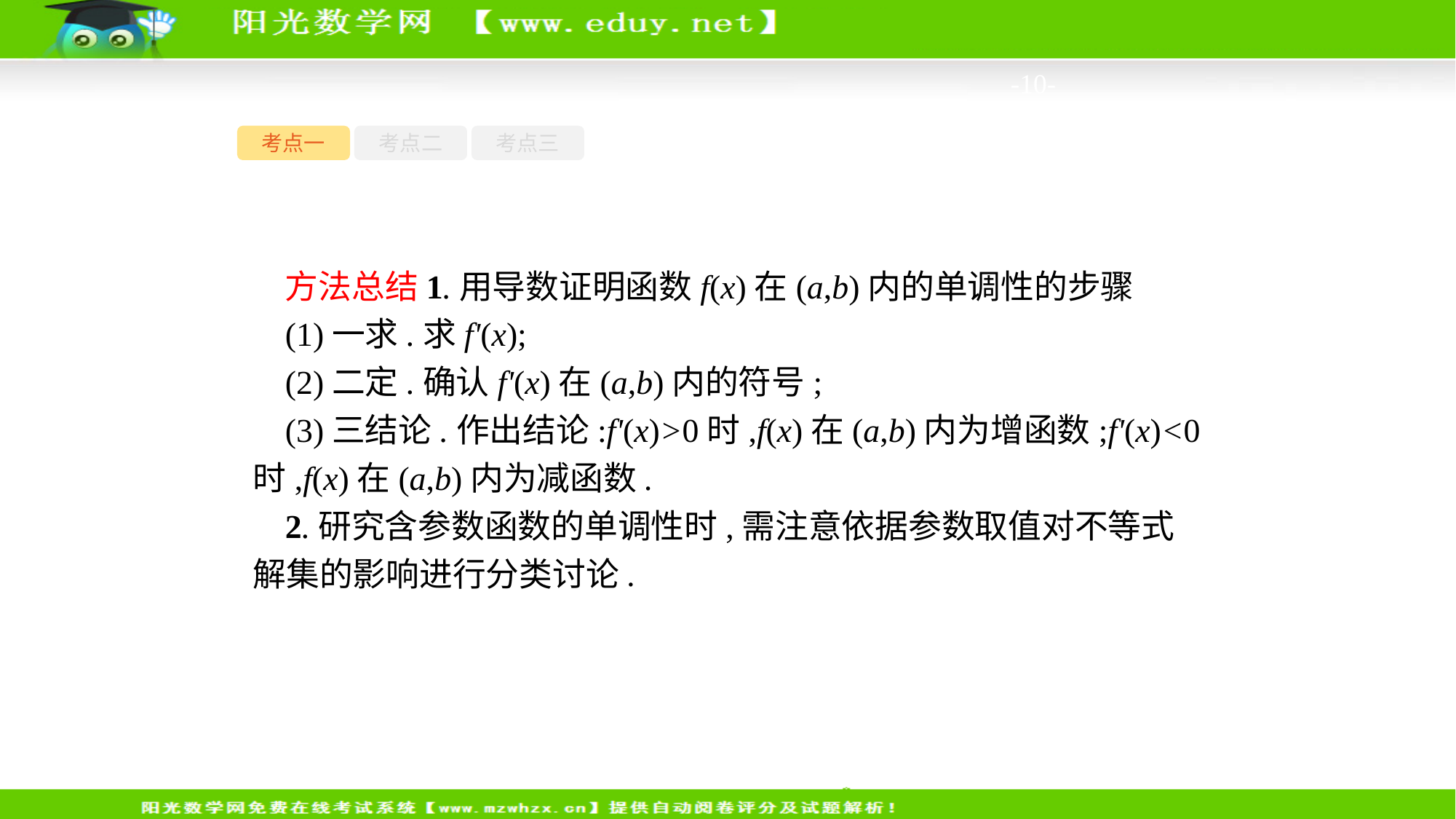

-10-
考点一
考点二
考点三
方法总结1.用导数证明函数f(x)在(a,b)内的单调性的步骤
(1)一求.求f'(x);
(2)二定.确认f'(x)在(a,b)内的符号;
(3)三结论.作出结论:f'(x)>0时,f(x)在(a,b)内为增函数;f'(x)<0时,f(x)在(a,b)内为减函数.
2.研究含参数函数的单调性时,需注意依据参数取值对不等式解集的影响进行分类讨论.